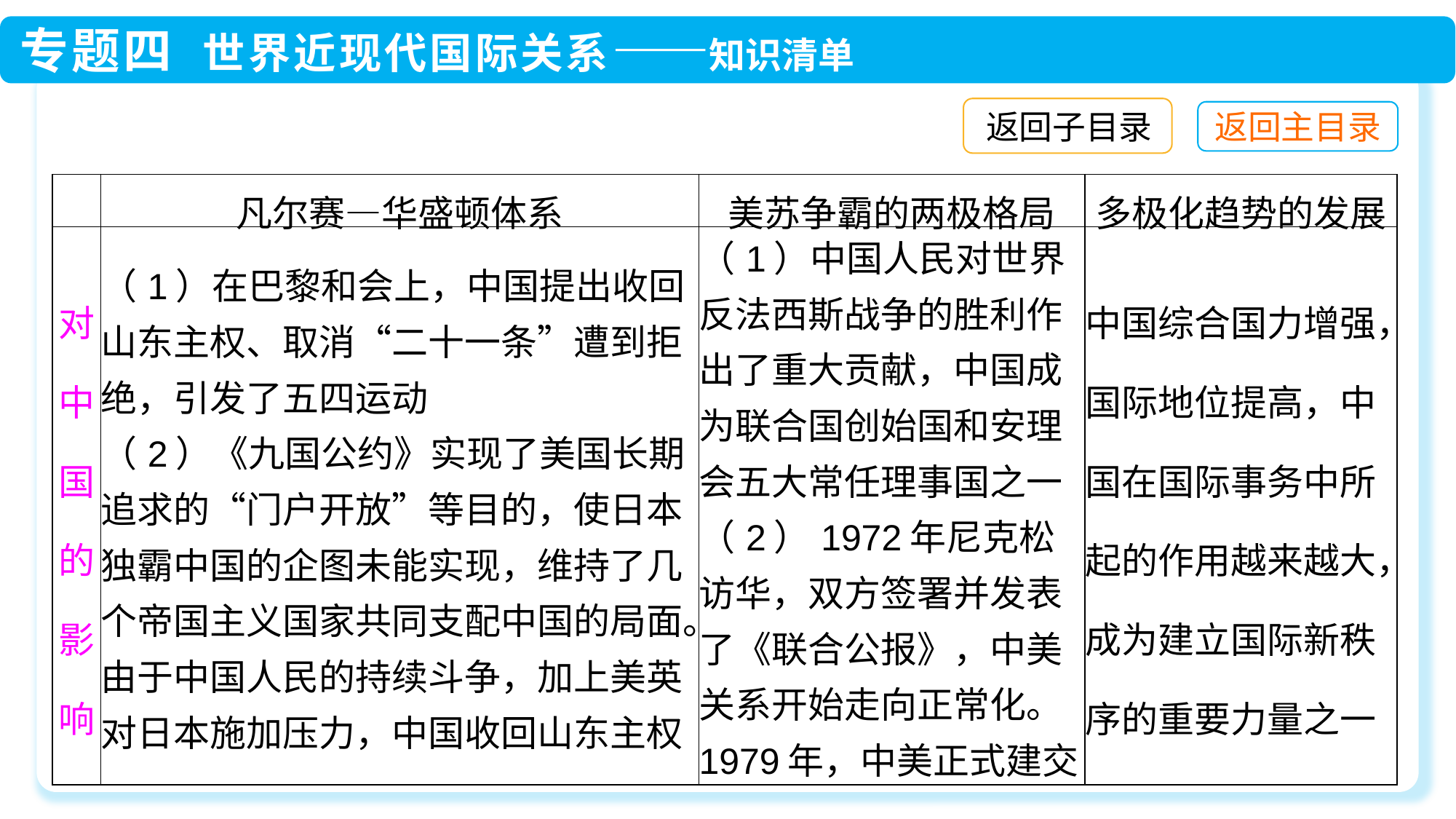

返回子目录
|  | 凡尔赛—华盛顿体系 | 美苏争霸的两极格局 | 多极化趋势的发展 |
| --- | --- | --- | --- |
| 对中国的影响 | （1）在巴黎和会上，中国提出收回山东主权、取消“二十一条”遭到拒绝，引发了五四运动 （2）《九国公约》实现了美国长期追求的“门户开放”等目的，使日本独霸中国的企图未能实现，维持了几个帝国主义国家共同支配中国的局面。由于中国人民的持续斗争，加上美英对日本施加压力，中国收回山东主权 | （1）中国人民对世界反法西斯战争的胜利作出了重大贡献，中国成为联合国创始国和安理会五大常任理事国之一 （2）1972年尼克松访华，双方签署并发表了《联合公报》，中美关系开始走向正常化。1979年，中美正式建交 | 中国综合国力增强，国际地位提高，中国在国际事务中所起的作用越来越大，成为建立国际新秩序的重要力量之一 |